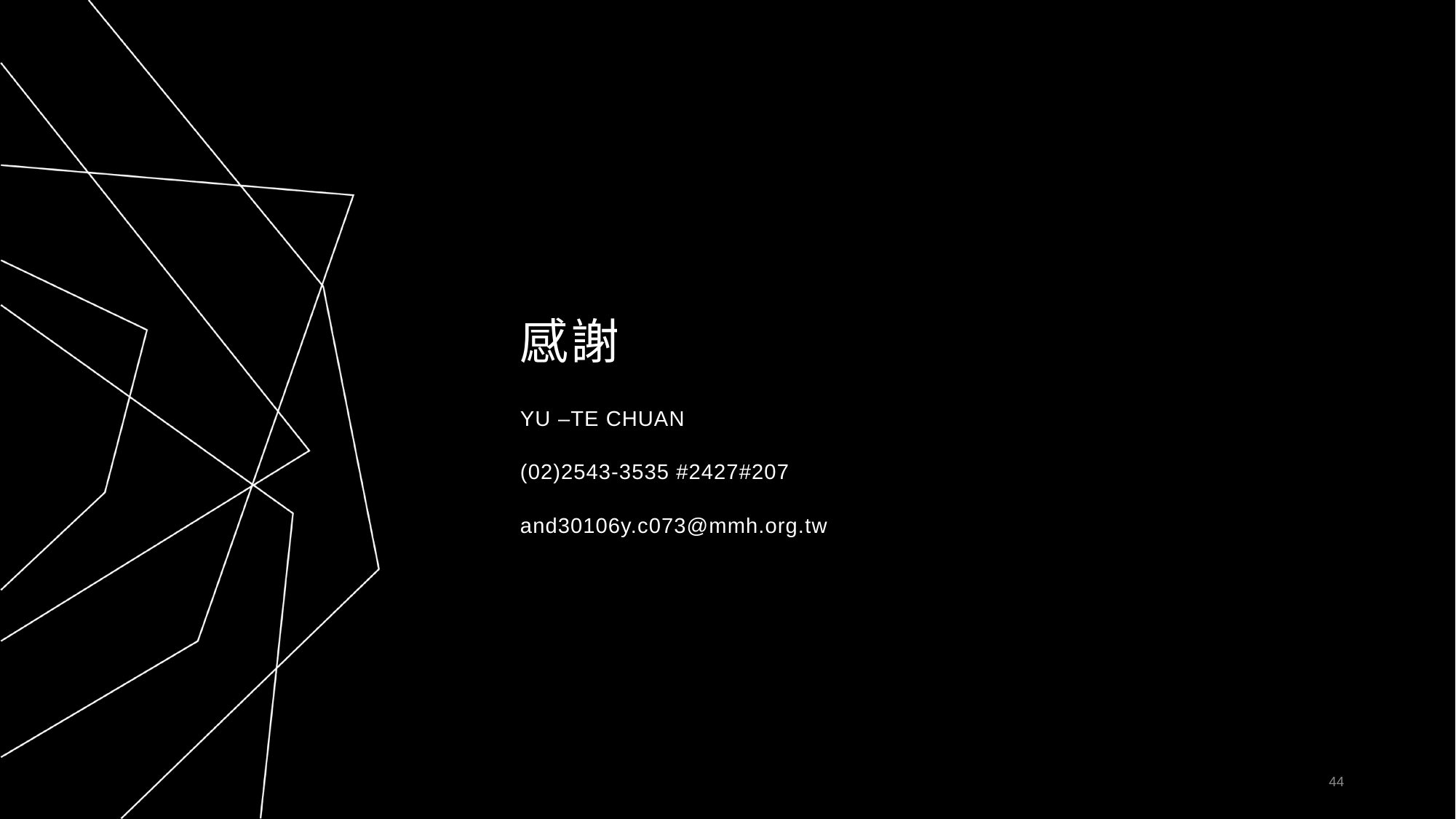

# 感謝
YU –TE CHUAN
(02)2543-3535 #2427#207
and30106y.c073@mmh.org.tw
44